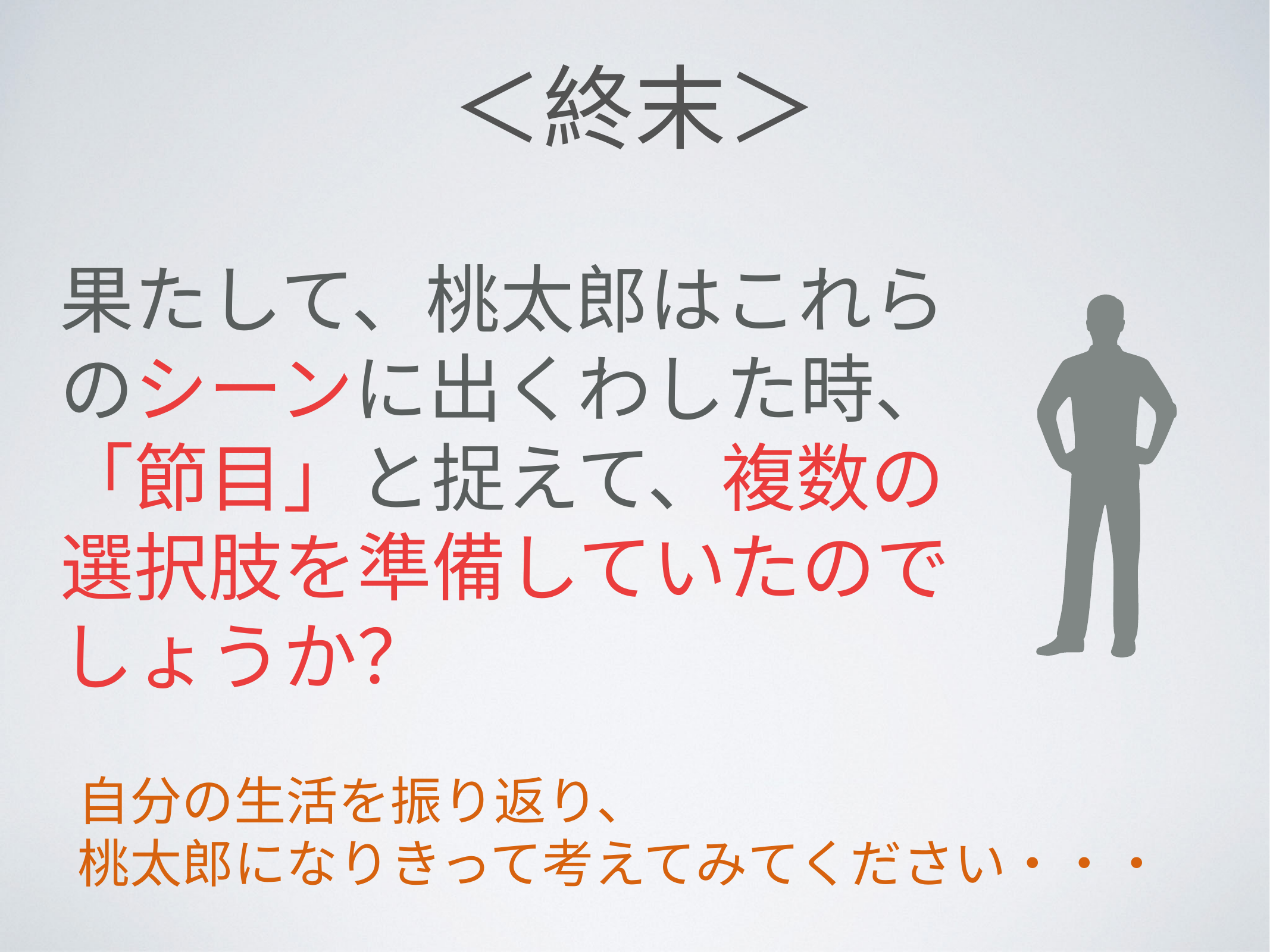

＜終末＞
果たして、桃太郎はこれらのシーンに出くわした時、「節目」と捉えて、複数の選択肢を準備していたのでしょうか？

自分の生活を振り返り、
桃太郎になりきって考えてみてください・・・